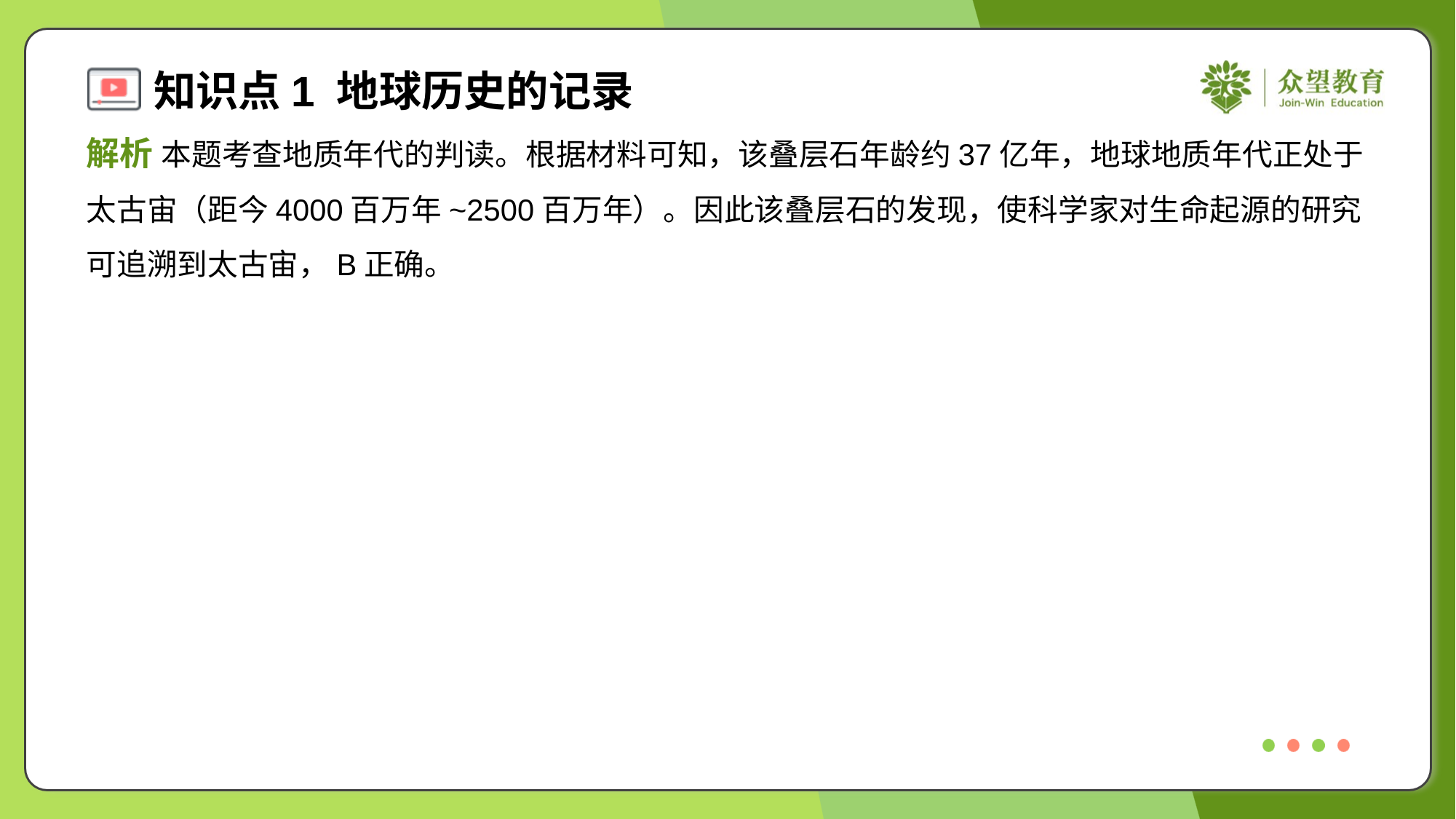

解析 本题考查地质年代的判读。根据材料可知，该叠层石年龄约37亿年，地球地质年代正处于
太古宙（距今4000百万年~2500百万年）。因此该叠层石的发现，使科学家对生命起源的研究
可追溯到太古宙，B正确。